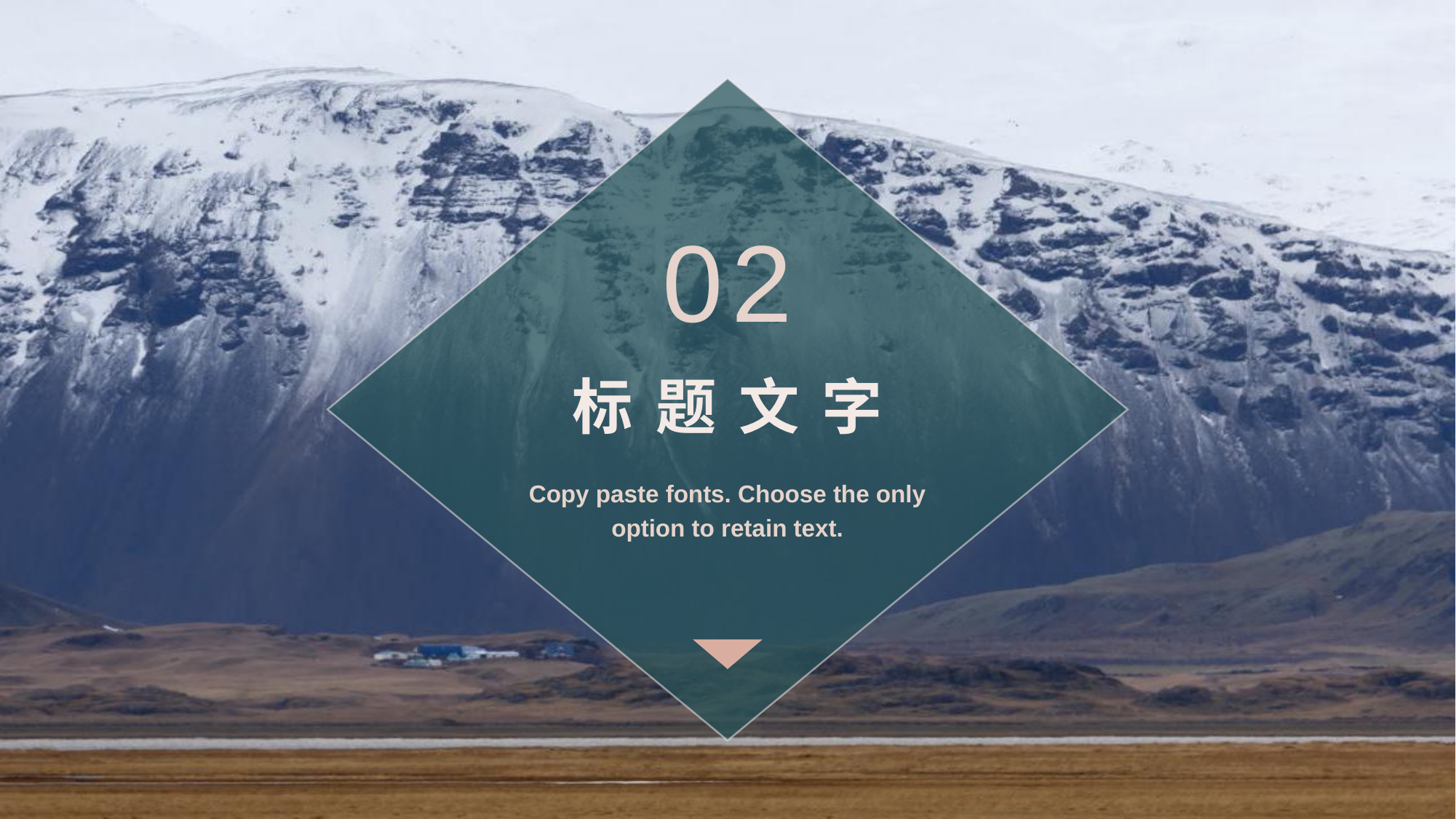

02
标题文字
Copy paste fonts. Choose the only option to retain text.